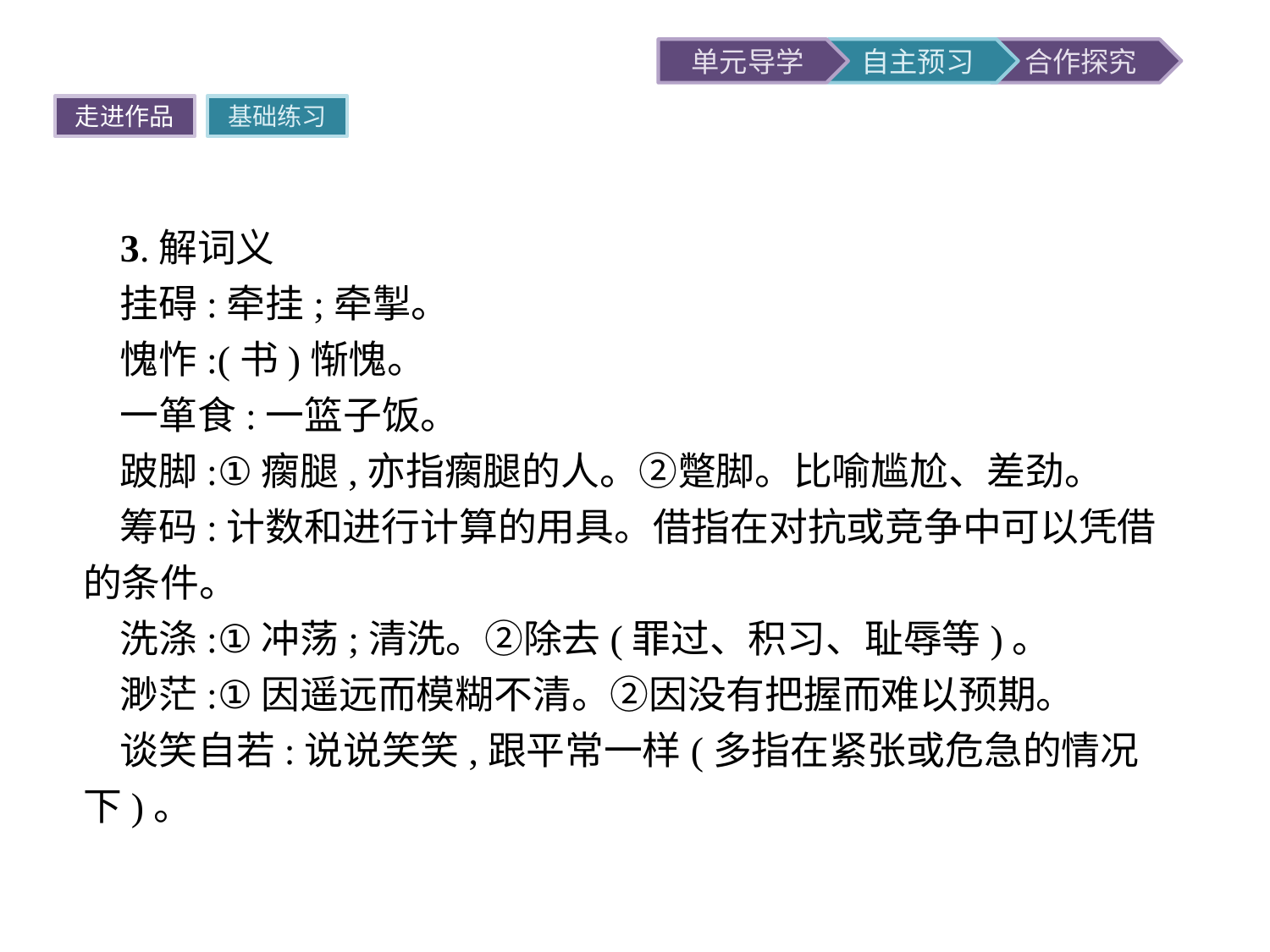

走进作品
基础练习
3.解词义
挂碍:牵挂;牵掣。
愧怍:(书)惭愧。
一箪食:一篮子饭。
跛脚:①瘸腿,亦指瘸腿的人。②蹩脚。比喻尴尬、差劲。
筹码:计数和进行计算的用具。借指在对抗或竞争中可以凭借的条件。
洗涤:①冲荡;清洗。②除去(罪过、积习、耻辱等)。
渺茫:①因遥远而模糊不清。②因没有把握而难以预期。
谈笑自若:说说笑笑,跟平常一样(多指在紧张或危急的情况下)。